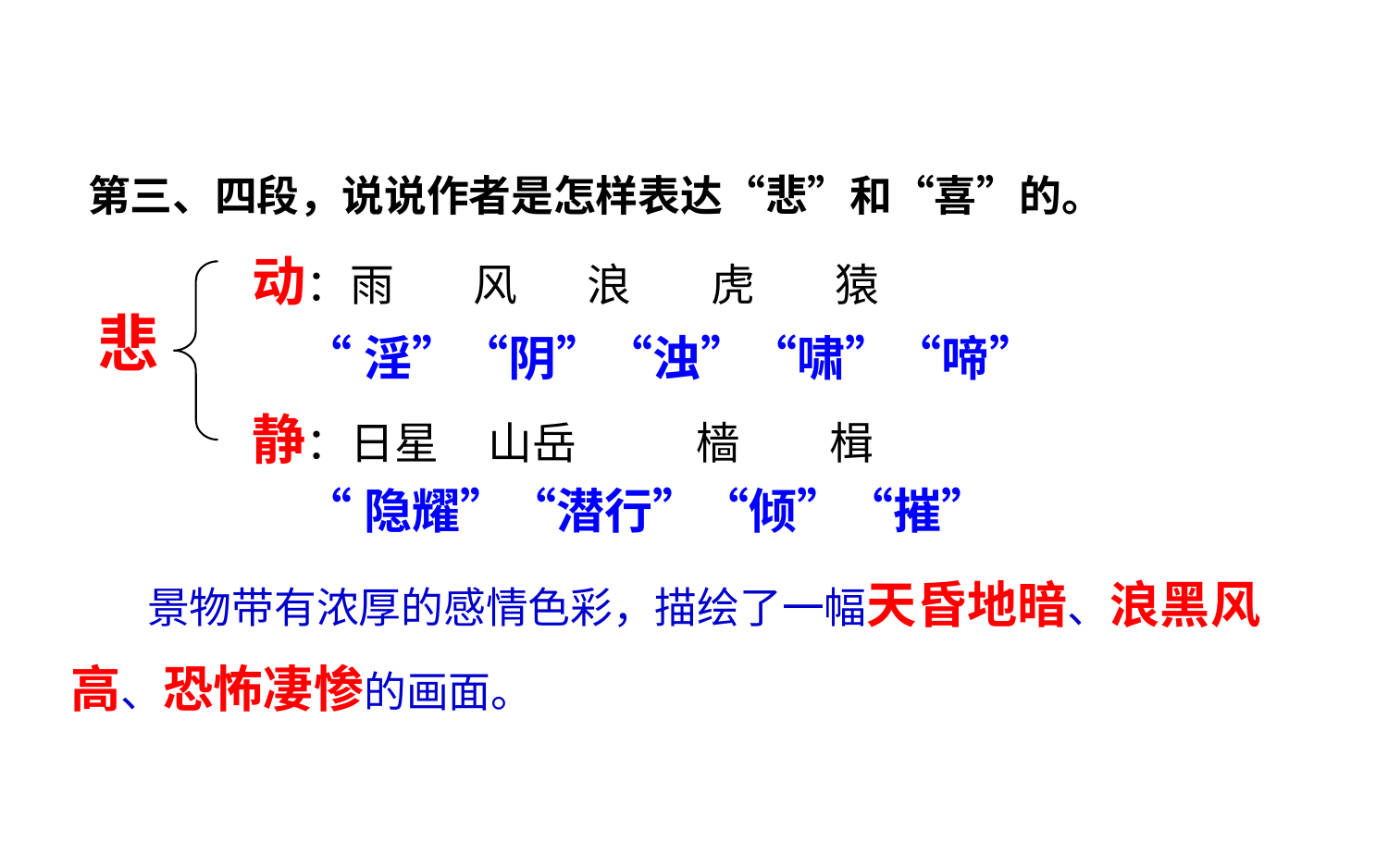

第三、四段，说说作者是怎样表达“悲”和“喜”的。
动：雨        风       浪        虎        猿

悲
“淫”“阴”“浊”“啸”“啼”
静：日星     山岳            樯         楫
“隐耀”“潜行”“倾”“摧”
       景物带有浓厚的感情色彩，描绘了一幅天昏地暗、浪黑风高、恐怖凄惨的画面。